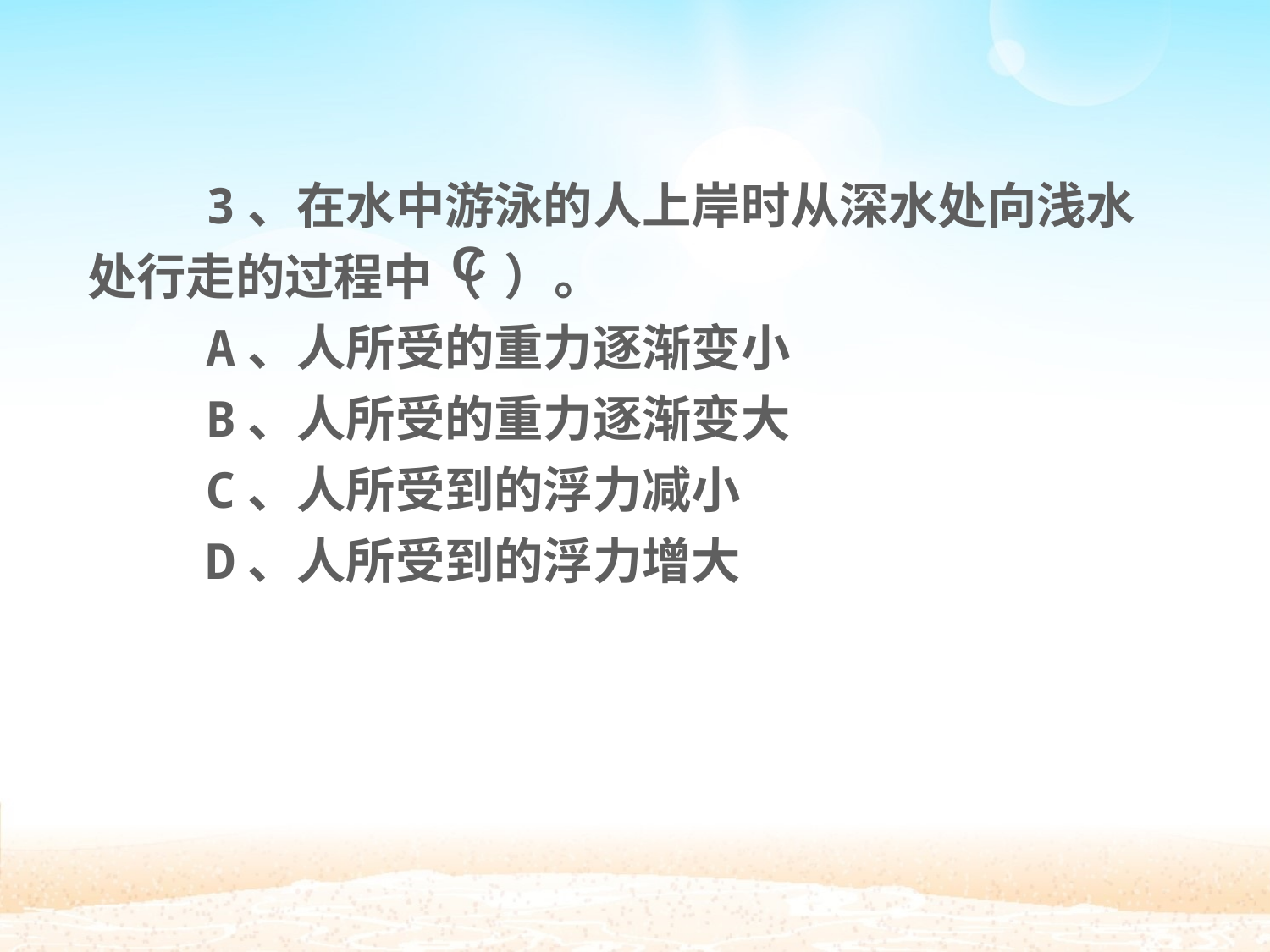

3、在水中游泳的人上岸时从深水处向浅水处行走的过程中（  ）。
    A、人所受的重力逐渐变小
    B、人所受的重力逐渐变大
    C、人所受到的浮力减小
    D、人所受到的浮力增大
C